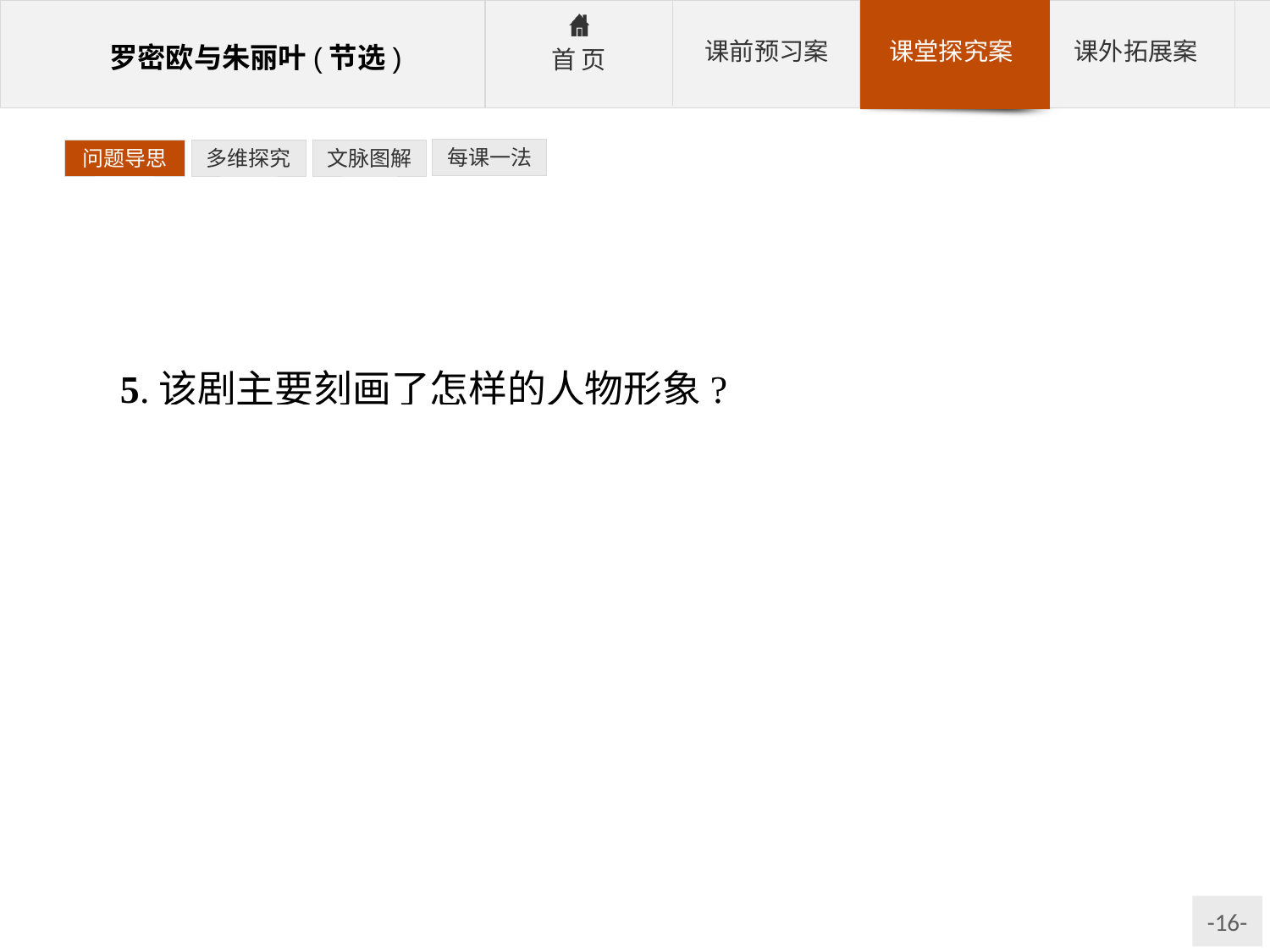

每课一法
问题导思
多维探究
文脉图解
5.该剧主要刻画了怎样的人物形象?
参考答案:朱丽叶天真、果敢、大胆,是一个坚定果敢的具有时代精神的资产阶级新女性;罗密欧是一个具有人文主义生活理想的新时代的青年,敢于挣脱封建伦理观念的束缚,显示了人文主义者追求幸福生活,实现生活理想的巨大的精神力量。